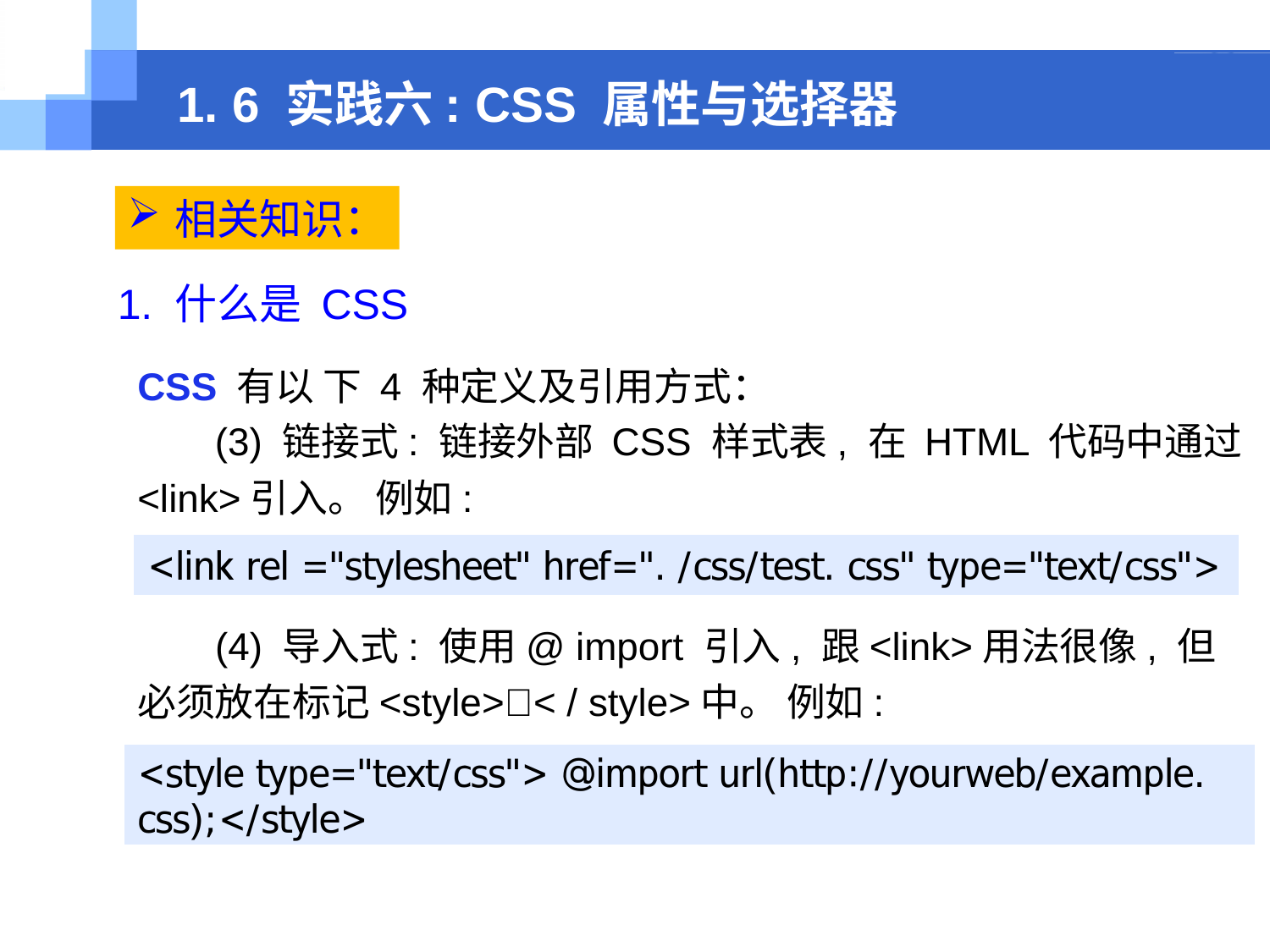

1. 6 实践六: CSS 属性与选择器
相关知识：
1. 什么是 CSS
CSS 有以 下 4 种定义及引用方式：
(3) 链接式: 链接外部 CSS 样式表, 在 HTML 代码中通过<link>引入。 例如:

<link rel ="stylesheet" href=". /css/test. css" type="text/css">
(4) 导入式: 使用@ import 引入, 跟<link>用法很像, 但必须放在标记<style>􀆺< / style>中。 例如:
<style type="text/css"> @import url(http://yourweb/example. css);</style>